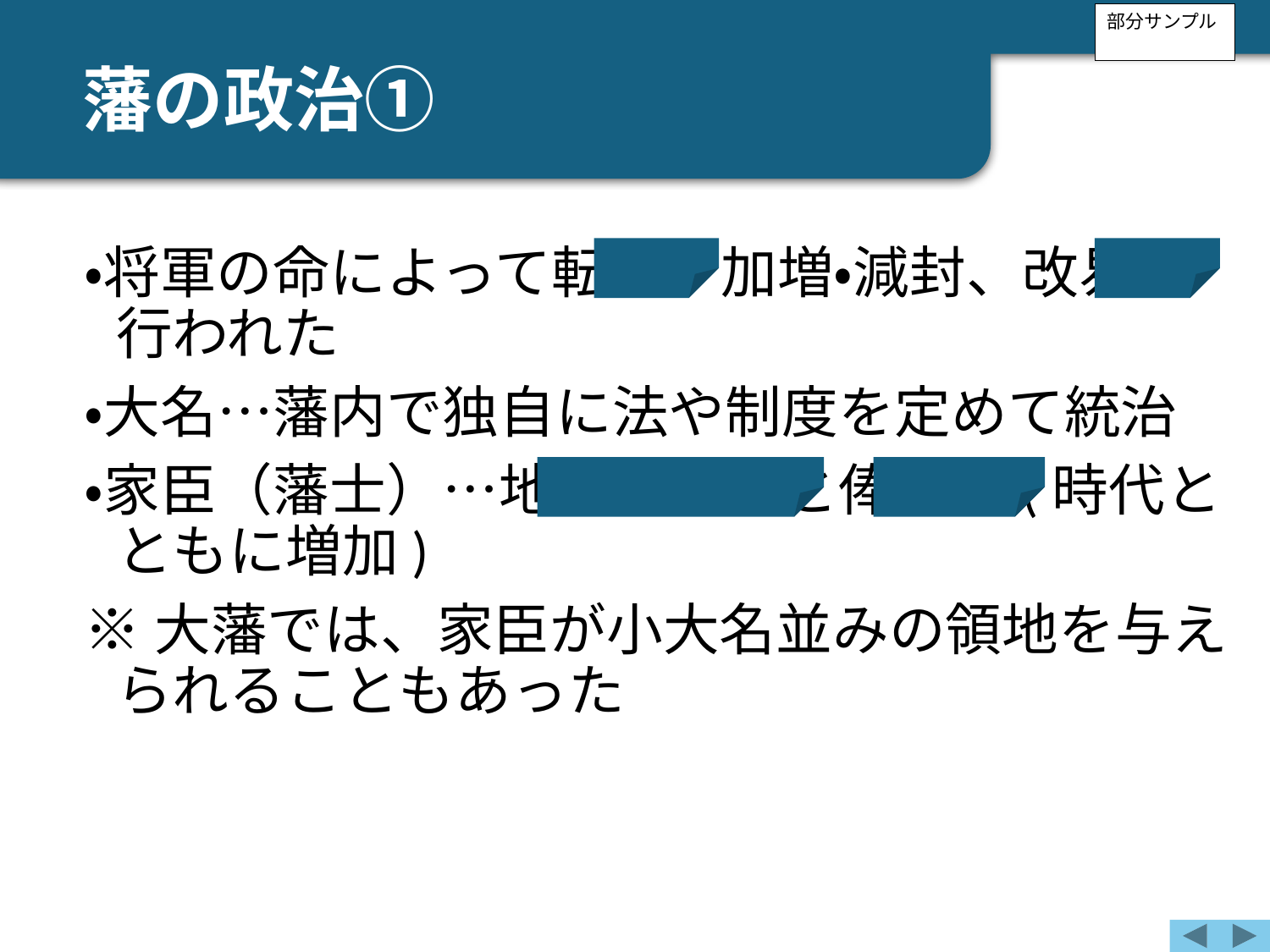

部分サンプル
藩の政治①
・将軍の命によって転封、加増・減封、改易が行われた
・大名…藩内で独自に法や制度を定めて統治
・家臣（藩士）…地方知行制と俸禄制(時代とともに増加)
※大藩では、家臣が小大名並みの領地を与えられることもあった